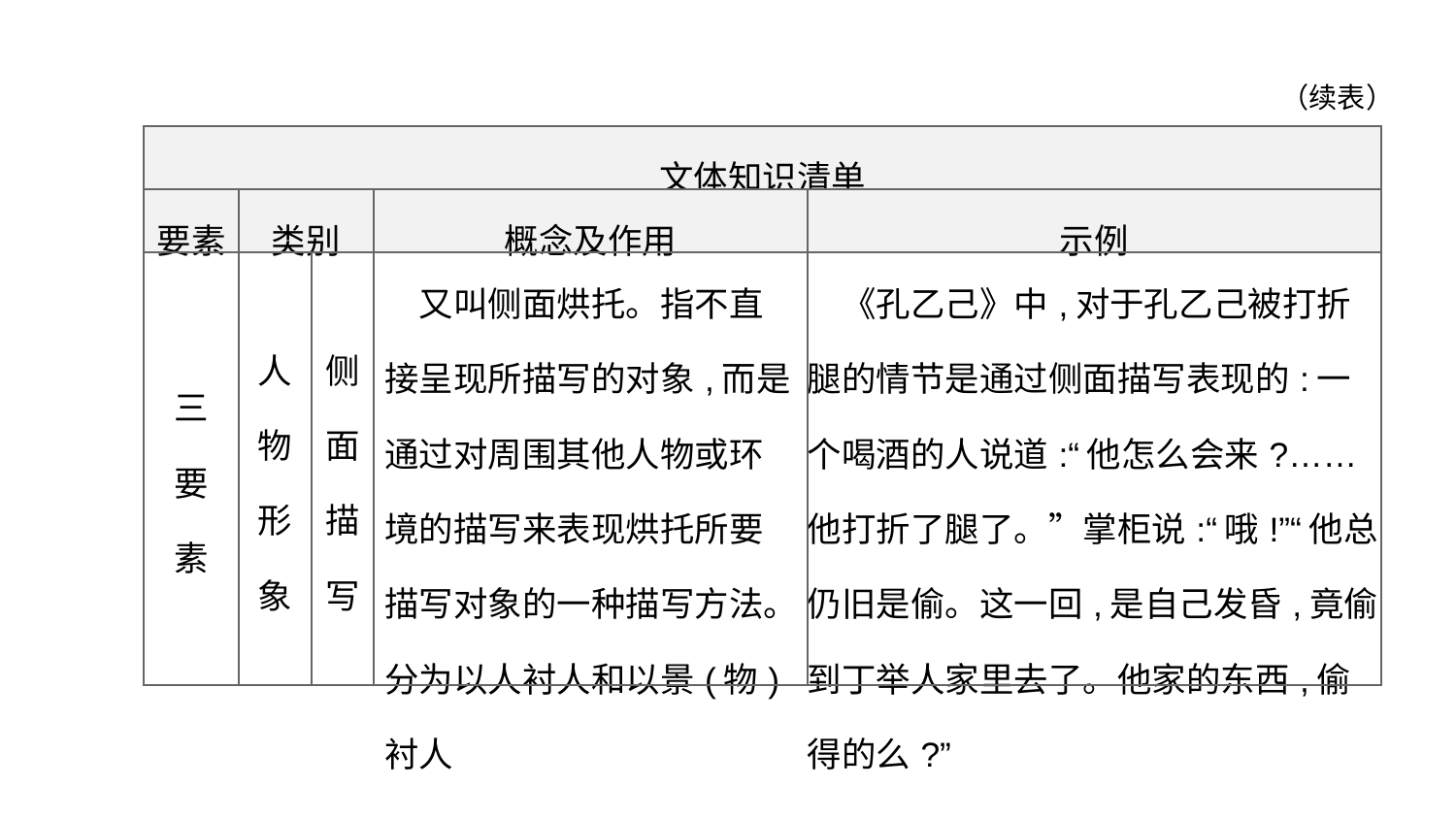

（续表）
| 文体知识清单 |  |  |  |  |
| --- | --- | --- | --- | --- |
| 要素 | 类别 |  | 概念及作用 | 示例 |
| 三 要 素 | 人 物 形 象 | 侧面 描写 | 又叫侧面烘托。指不直接呈现所描写的对象,而是通过对周围其他人物或环境的描写来表现烘托所要描写对象的一种描写方法。分为以人衬人和以景(物)衬人 | 《孔乙己》中,对于孔乙己被打折腿的情节是通过侧面描写表现的:一个喝酒的人说道:“他怎么会来?……他打折了腿了。”掌柜说:“哦!”“他总仍旧是偷。这一回,是自己发昏,竟偷到丁举人家里去了。他家的东西,偷得的么?” |